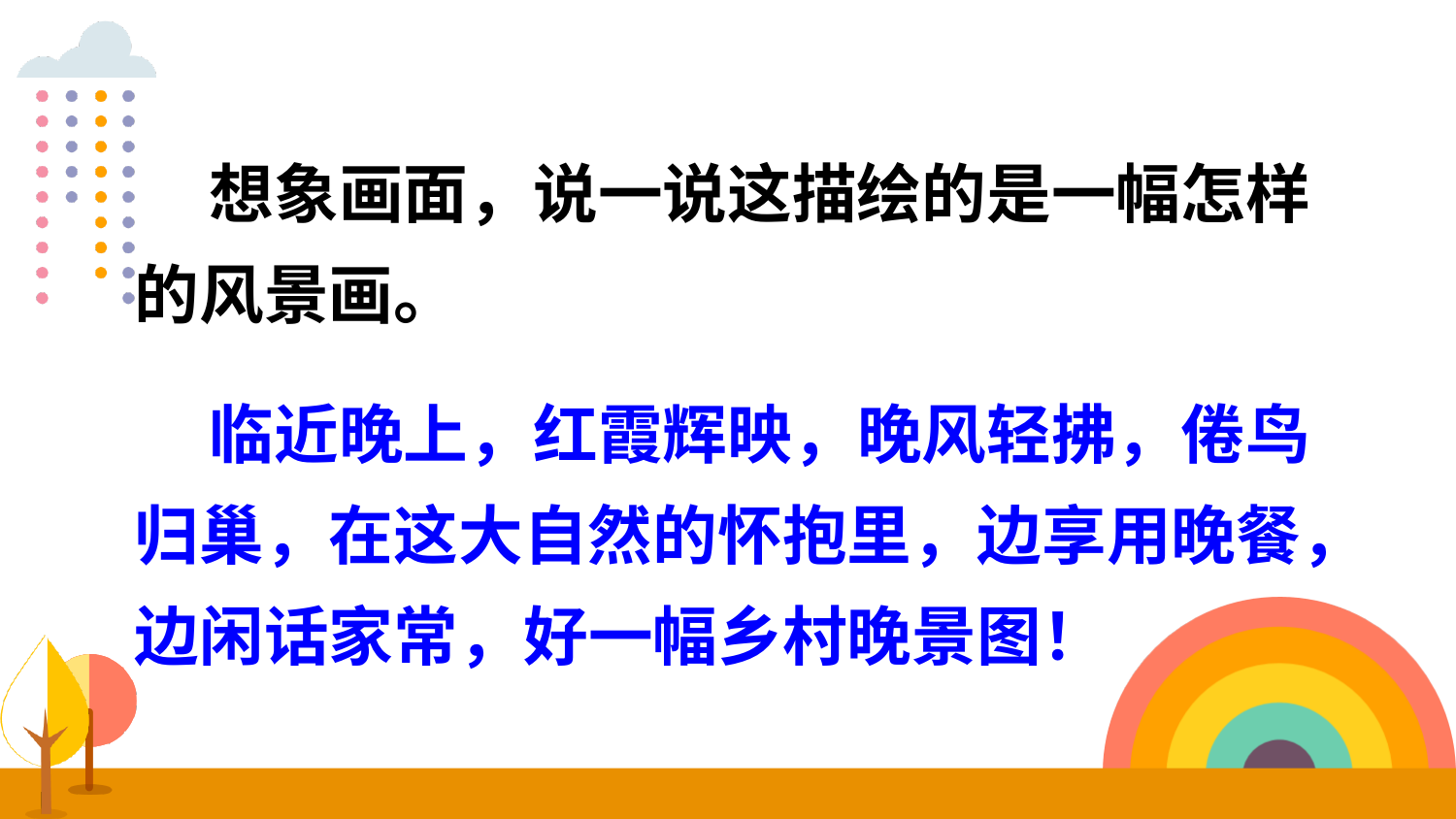

想象画面，说一说这描绘的是一幅怎样的风景画。
    临近晚上，红霞辉映，晚风轻拂，倦鸟归巢，在这大自然的怀抱里，边享用晚餐，边闲话家常，好一幅乡村晚景图！